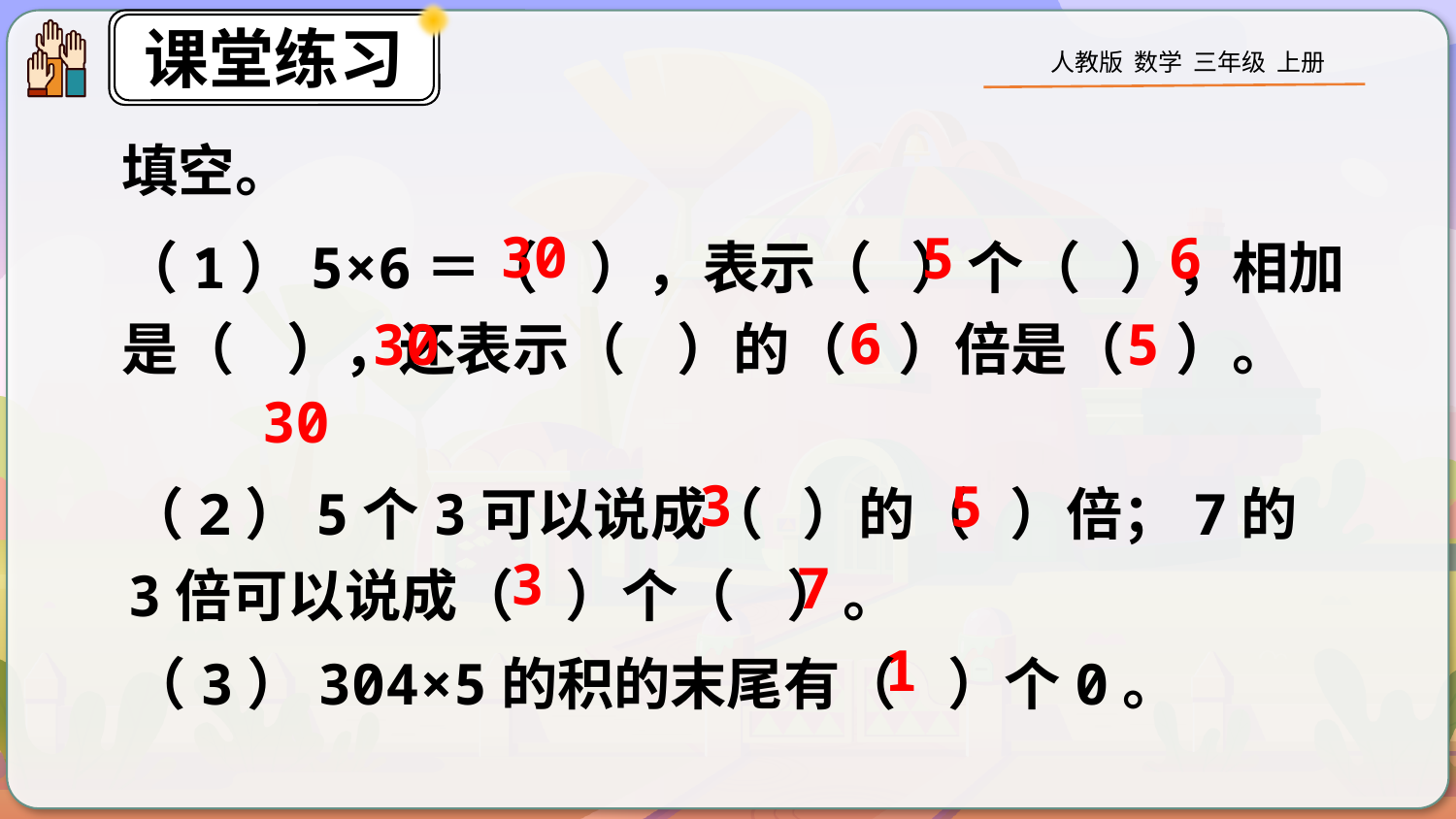

填空。
（1）5×6＝（    ），表示（   ）个（   ），相加是（    ），还表示（    ）的（    ）倍是（    ）。
30
5
6
6
30
5
30
（2）5个3可以说成（   ）的（   ）倍；7的3倍可以说成（    ）个（    ）。
3
5
3
7
（3）304×5的积的末尾有（    ）个0。
1